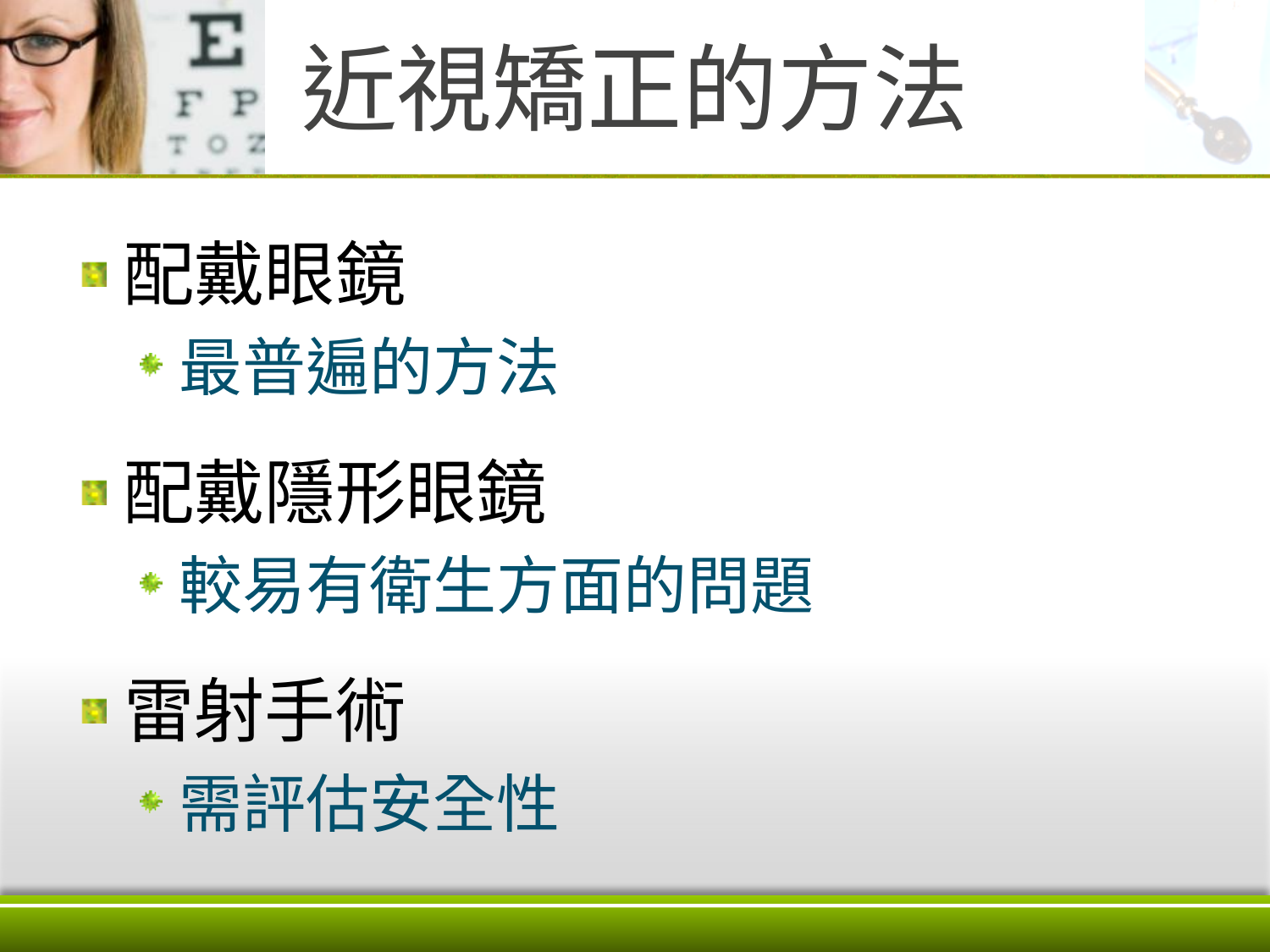

# 近視矯正的方法
配戴眼鏡
最普遍的方法
配戴隱形眼鏡
較易有衛生方面的問題
雷射手術
需評估安全性